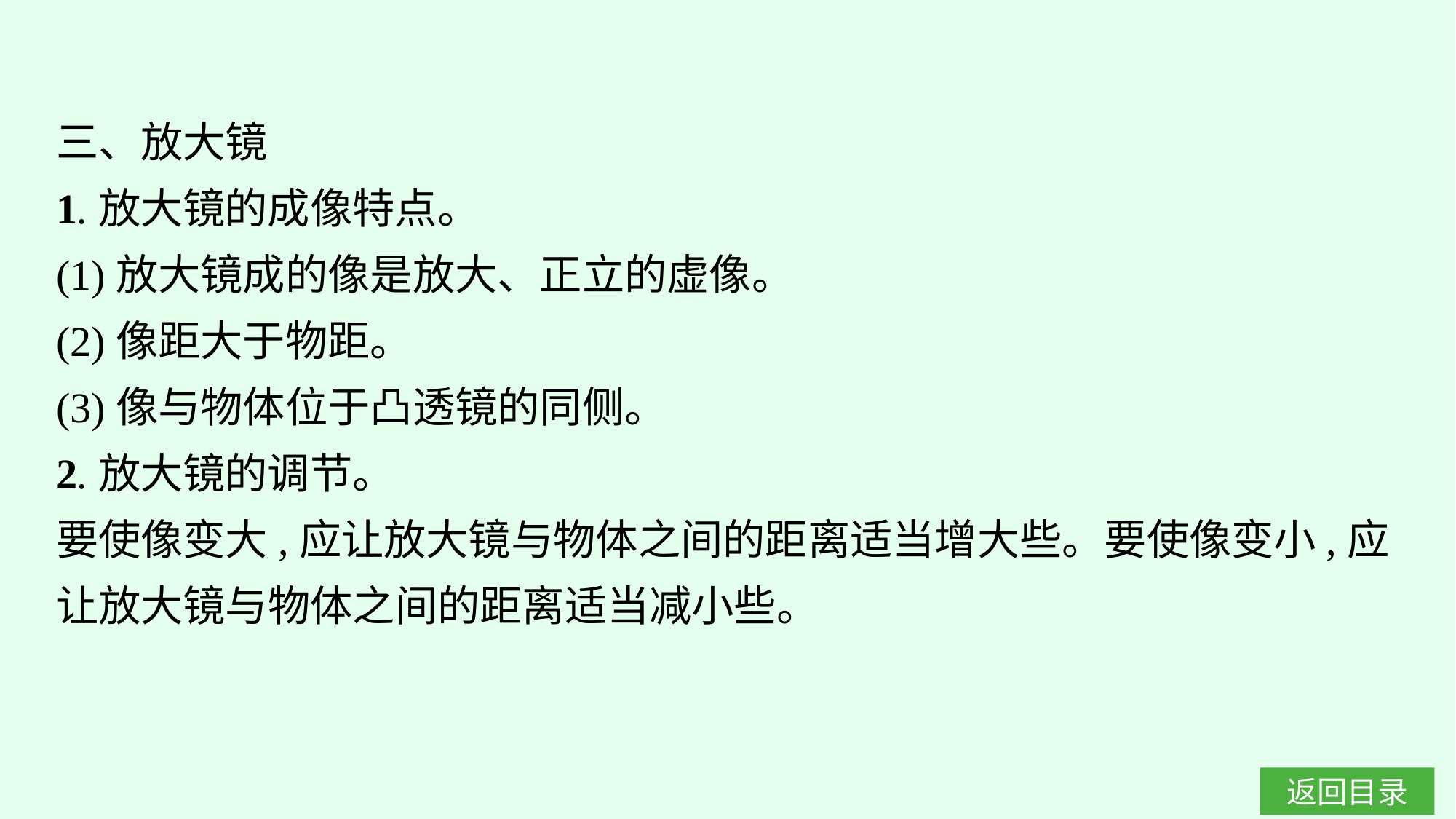

三、放大镜
1.放大镜的成像特点。
(1)放大镜成的像是放大、正立的虚像。
(2)像距大于物距。
(3)像与物体位于凸透镜的同侧。
2.放大镜的调节。
要使像变大,应让放大镜与物体之间的距离适当增大些。要使像变小,应让放大镜与物体之间的距离适当减小些。